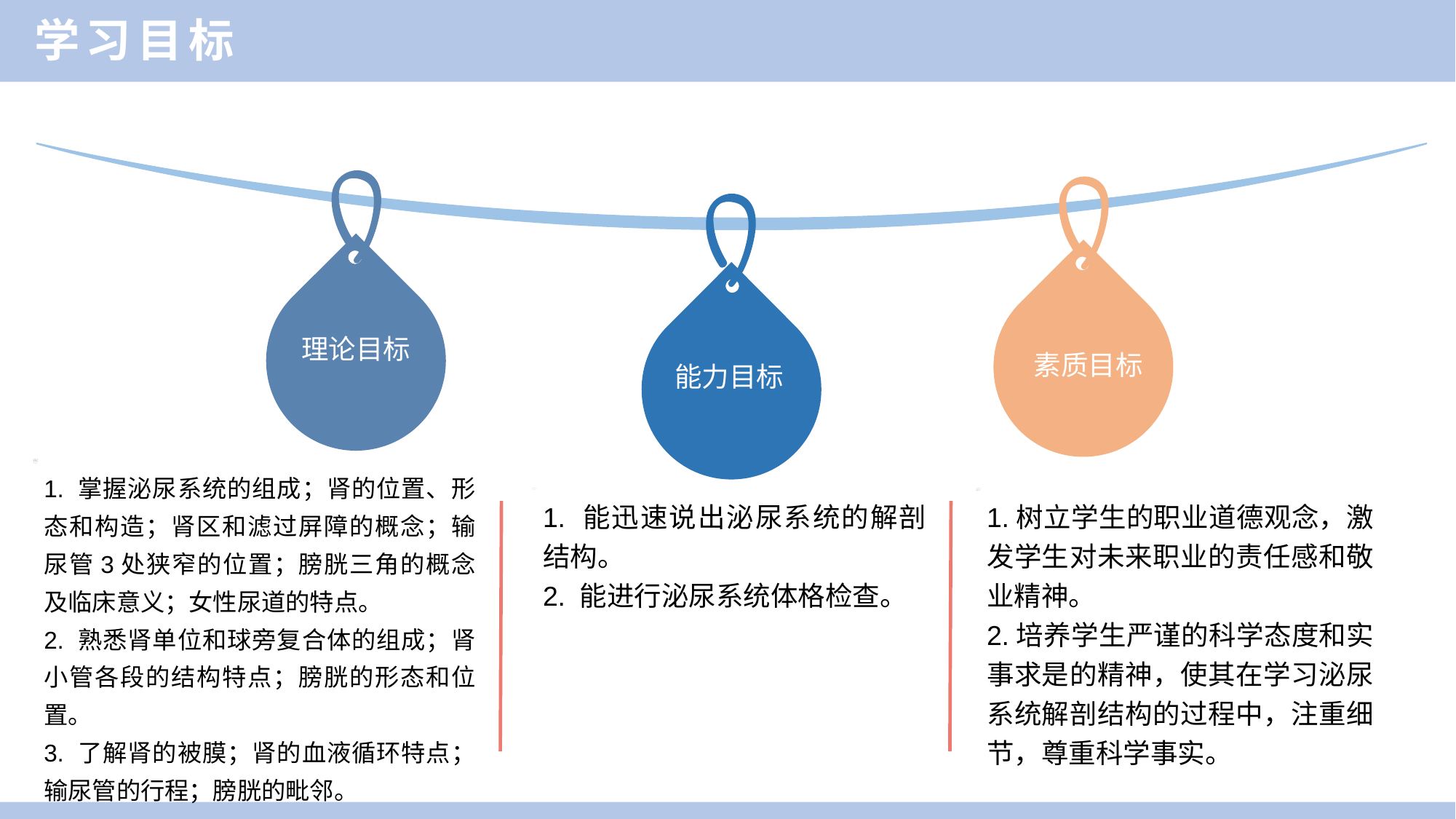

学习目标

理论目标

素质目标

能力目标
1. 掌握泌尿系统的组成；肾的位置、形态和构造；肾区和滤过屏障的概念；输尿管3处狭窄的位置；膀胱三角的概念及临床意义；女性尿道的特点。
2. 熟悉肾单位和球旁复合体的组成；肾小管各段的结构特点；膀胱的形态和位置。
3. 了解肾的被膜；肾的血液循环特点；输尿管的行程；膀胱的毗邻。
1. 能迅速说出泌尿系统的解剖结构。
2. 能进行泌尿系统体格检查。
1.树立学生的职业道德观念，激发学生对未来职业的责任感和敬业精神。
2.培养学生严谨的科学态度和实事求是的精神，使其在学习泌尿系统解剖结构的过程中，注重细节，尊重科学事实。